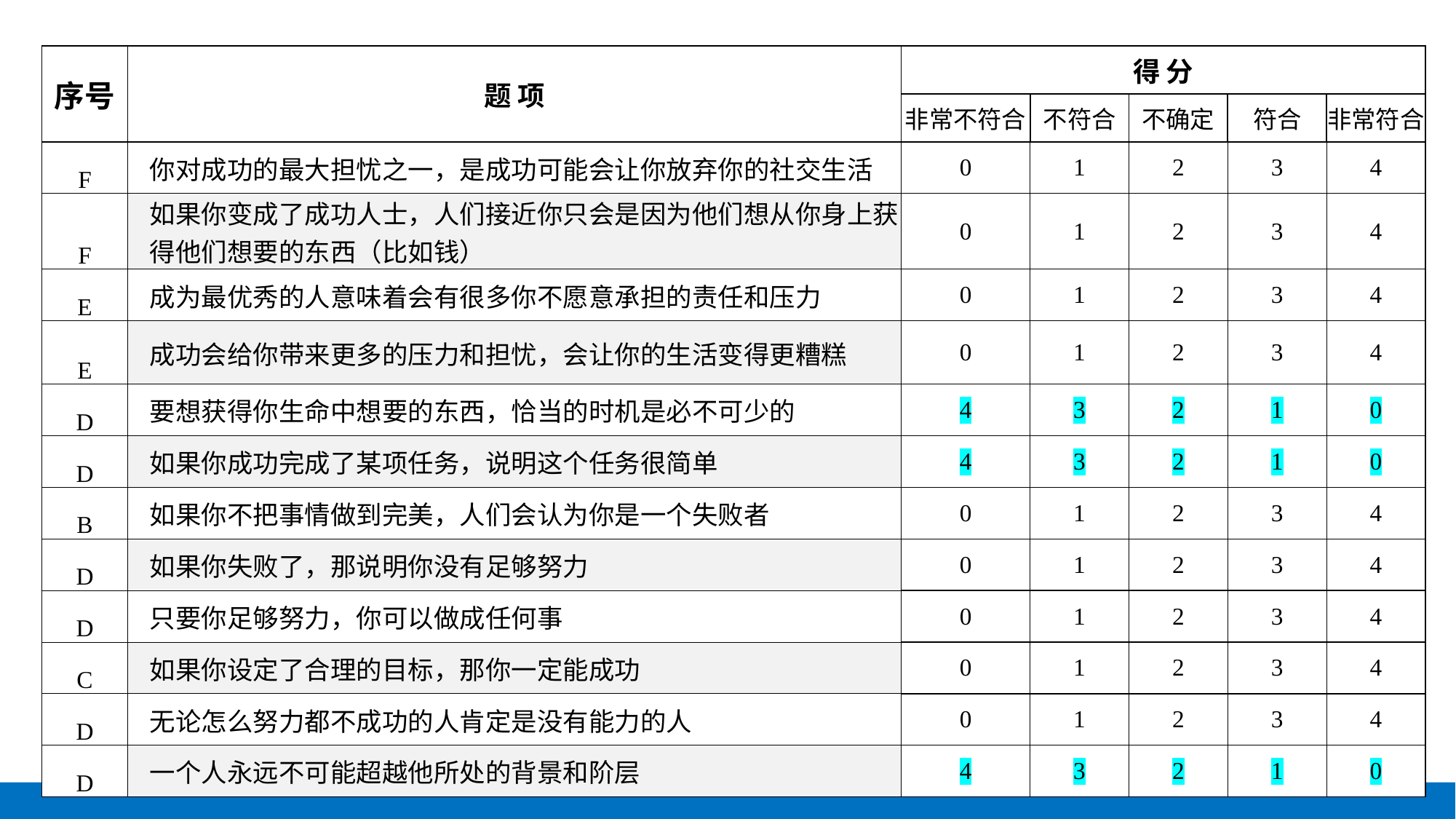

| 序号 | 题 项 | 得 分 |  |  |  |  |
| --- | --- | --- | --- | --- | --- | --- |
|  |  | 非常不符合 | 不符合 | 不确定 | 符合 | 非常符合 |
| F | 你对成功的最大担忧之一，是成功可能会让你放弃你的社交生活 | 0 | 1 | 2 | 3 | 4 |
| F | 如果你变成了成功人士，人们接近你只会是因为他们想从你身上获得他们想要的东西（比如钱） | 0 | 1 | 2 | 3 | 4 |
| E | 成为最优秀的人意味着会有很多你不愿意承担的责任和压力 | 0 | 1 | 2 | 3 | 4 |
| E | 成功会给你带来更多的压力和担忧，会让你的生活变得更糟糕 | 0 | 1 | 2 | 3 | 4 |
| D | 要想获得你生命中想要的东西，恰当的时机是必不可少的 | 4 | 3 | 2 | 1 | 0 |
| D | 如果你成功完成了某项任务，说明这个任务很简单 | 4 | 3 | 2 | 1 | 0 |
| B | 如果你不把事情做到完美，人们会认为你是一个失败者 | 0 | 1 | 2 | 3 | 4 |
| D | 如果你失败了，那说明你没有足够努力 | 0 | 1 | 2 | 3 | 4 |
| D | 只要你足够努力，你可以做成任何事 | 0 | 1 | 2 | 3 | 4 |
| C | 如果你设定了合理的目标，那你一定能成功 | 0 | 1 | 2 | 3 | 4 |
| D | 无论怎么努力都不成功的人肯定是没有能力的人 | 0 | 1 | 2 | 3 | 4 |
| D | 一个人永远不可能超越他所处的背景和阶层 | 4 | 3 | 2 | 1 | 0 |